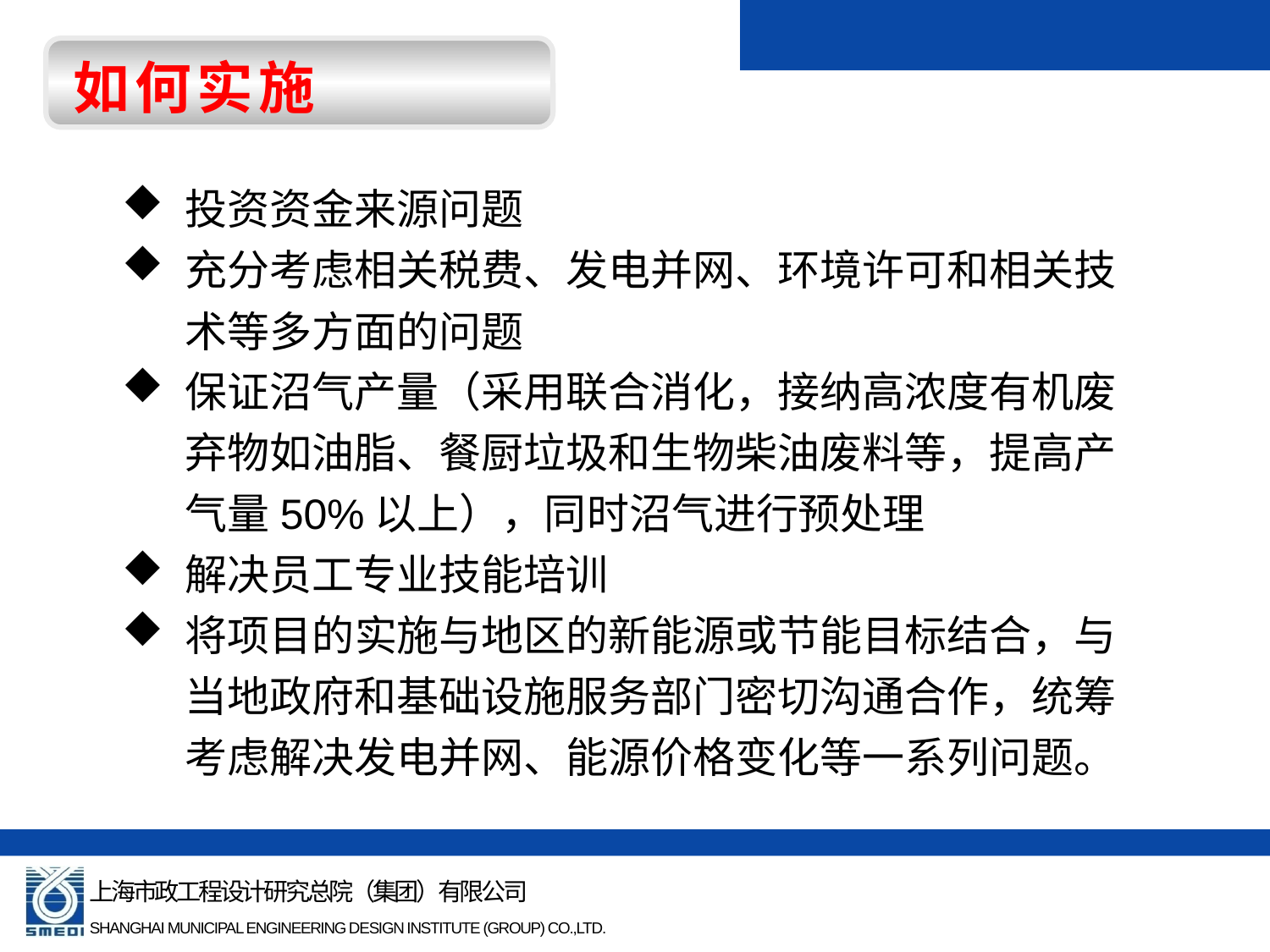

如何实施
投资资金来源问题
充分考虑相关税费、发电并网、环境许可和相关技术等多方面的问题
保证沼气产量（采用联合消化，接纳高浓度有机废弃物如油脂、餐厨垃圾和生物柴油废料等，提高产气量50%以上），同时沼气进行预处理
解决员工专业技能培训
将项目的实施与地区的新能源或节能目标结合，与当地政府和基础设施服务部门密切沟通合作，统筹考虑解决发电并网、能源价格变化等一系列问题。